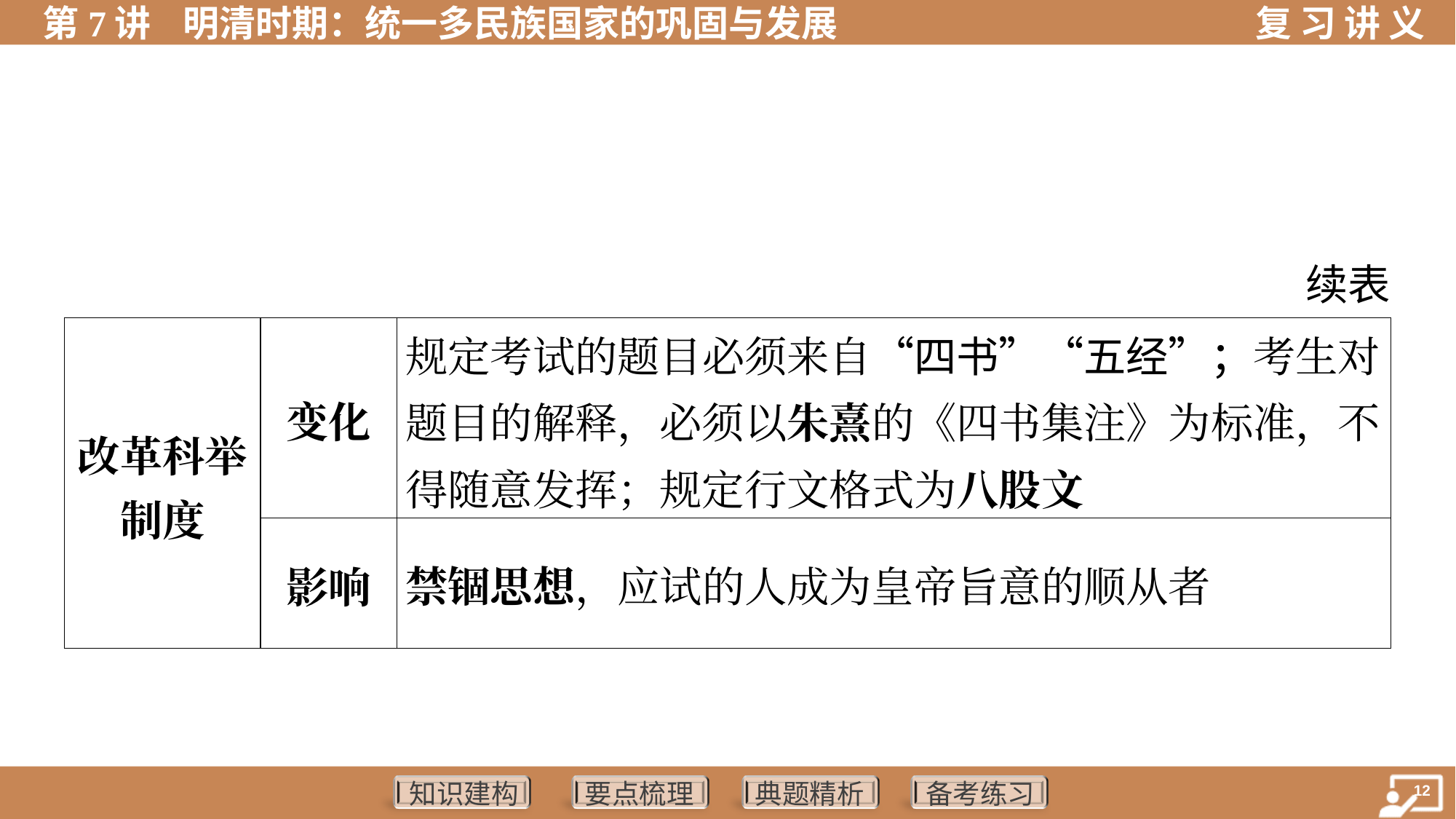

续表
| 改革科举 制度 | 变化 | 规定考试的题目必须来自“四书”“五经”；考生对题目的解释，必须以朱熹的《四书集注》为标准，不得随意发挥；规定行文格式为八股文 |  |  |
| --- | --- | --- | --- | --- |
|  | 影响 | 禁锢思想，应试的人成为皇帝旨意的顺从者 |  |  |